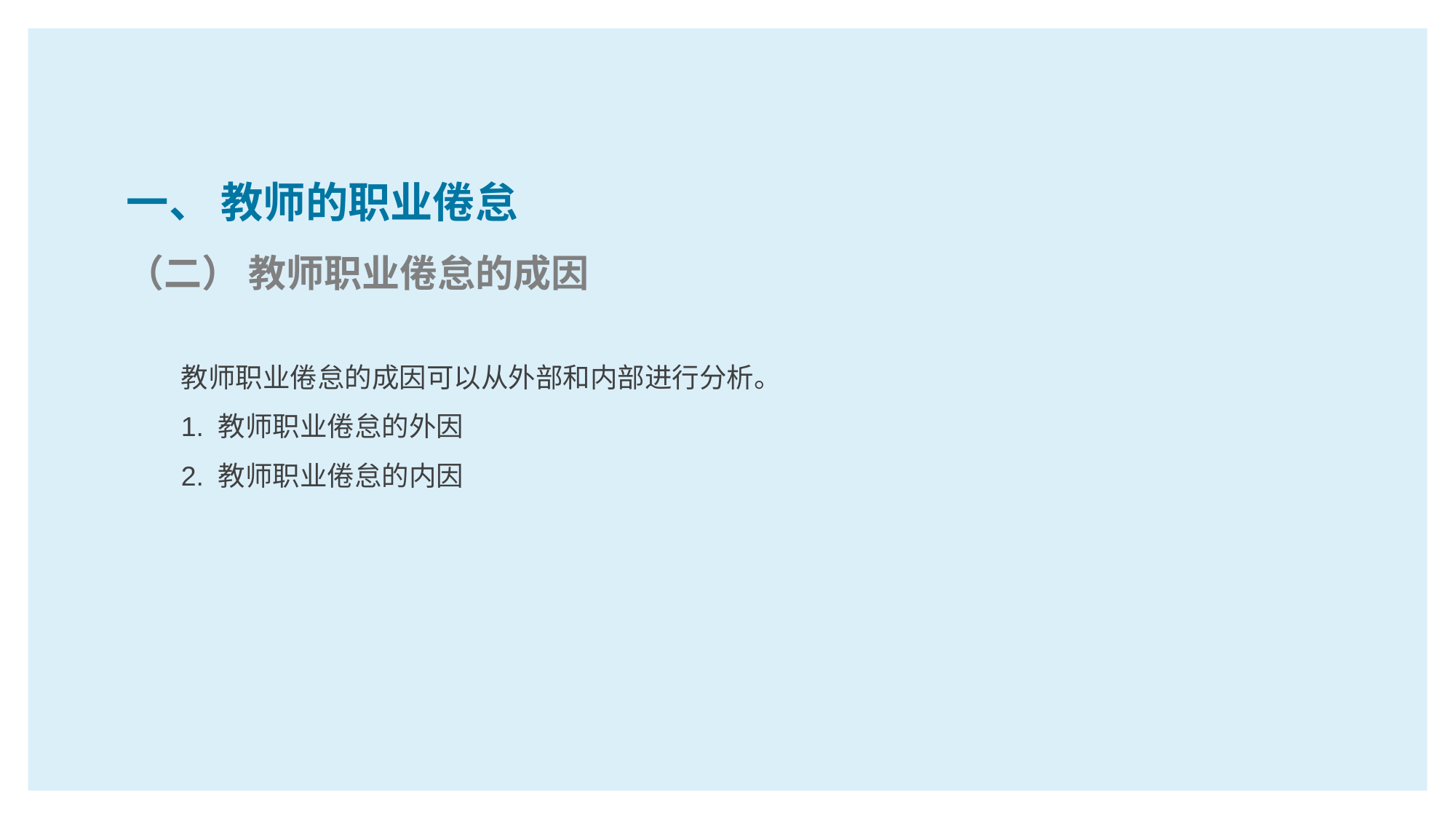

一、 教师的职业倦怠
（二） 教师职业倦怠的成因

教师职业倦怠的成因可以从外部和内部进行分析。
1. 教师职业倦怠的外因
2. 教师职业倦怠的内因